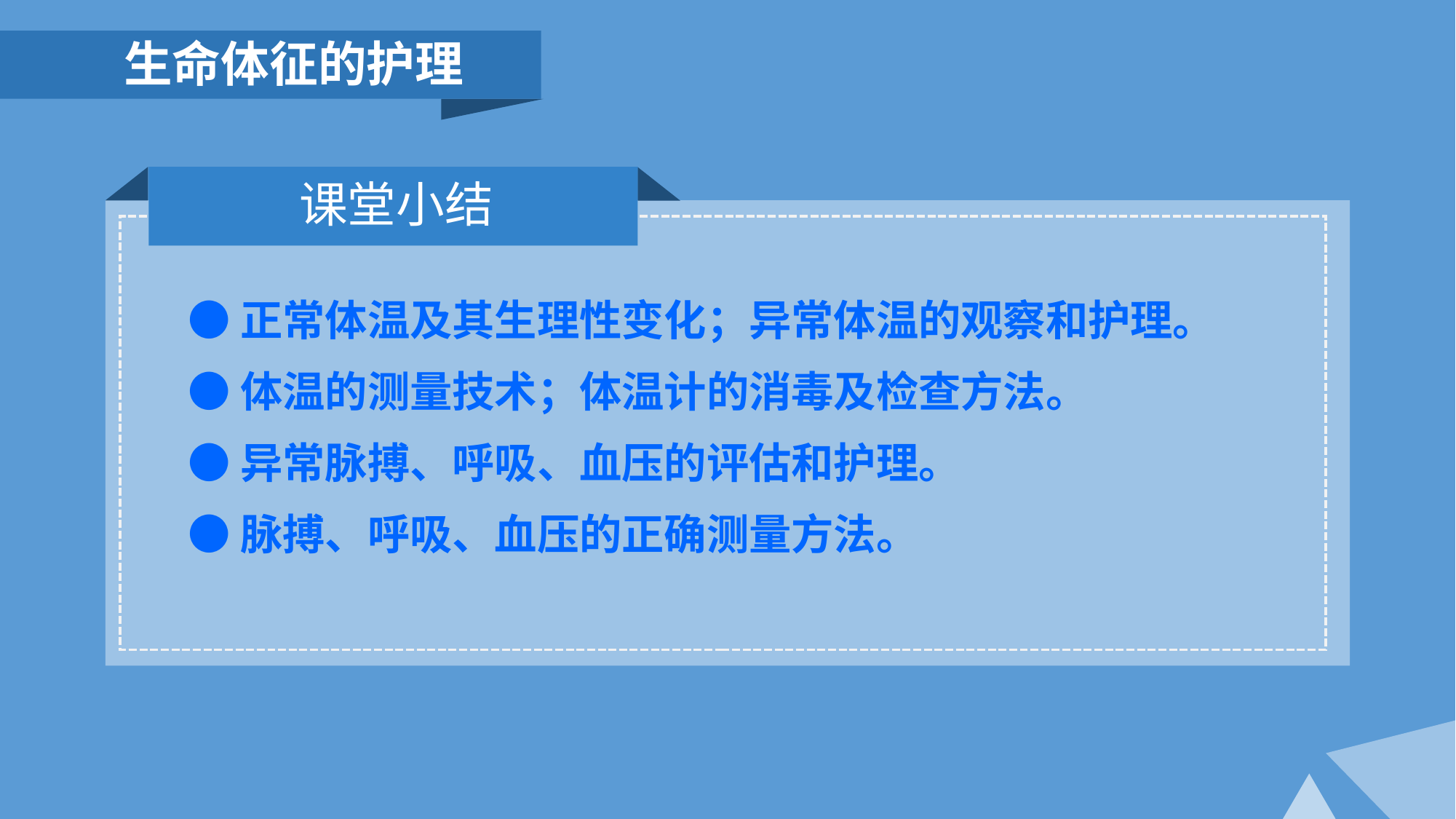

生命体征的护理

课堂小结

●正常体温及其生理性变化；异常体温的观察和护理。
●体温的测量技术；体温计的消毒及检查方法。
●异常脉搏、呼吸、血压的评估和护理。
●脉搏、呼吸、血压的正确测量方法。